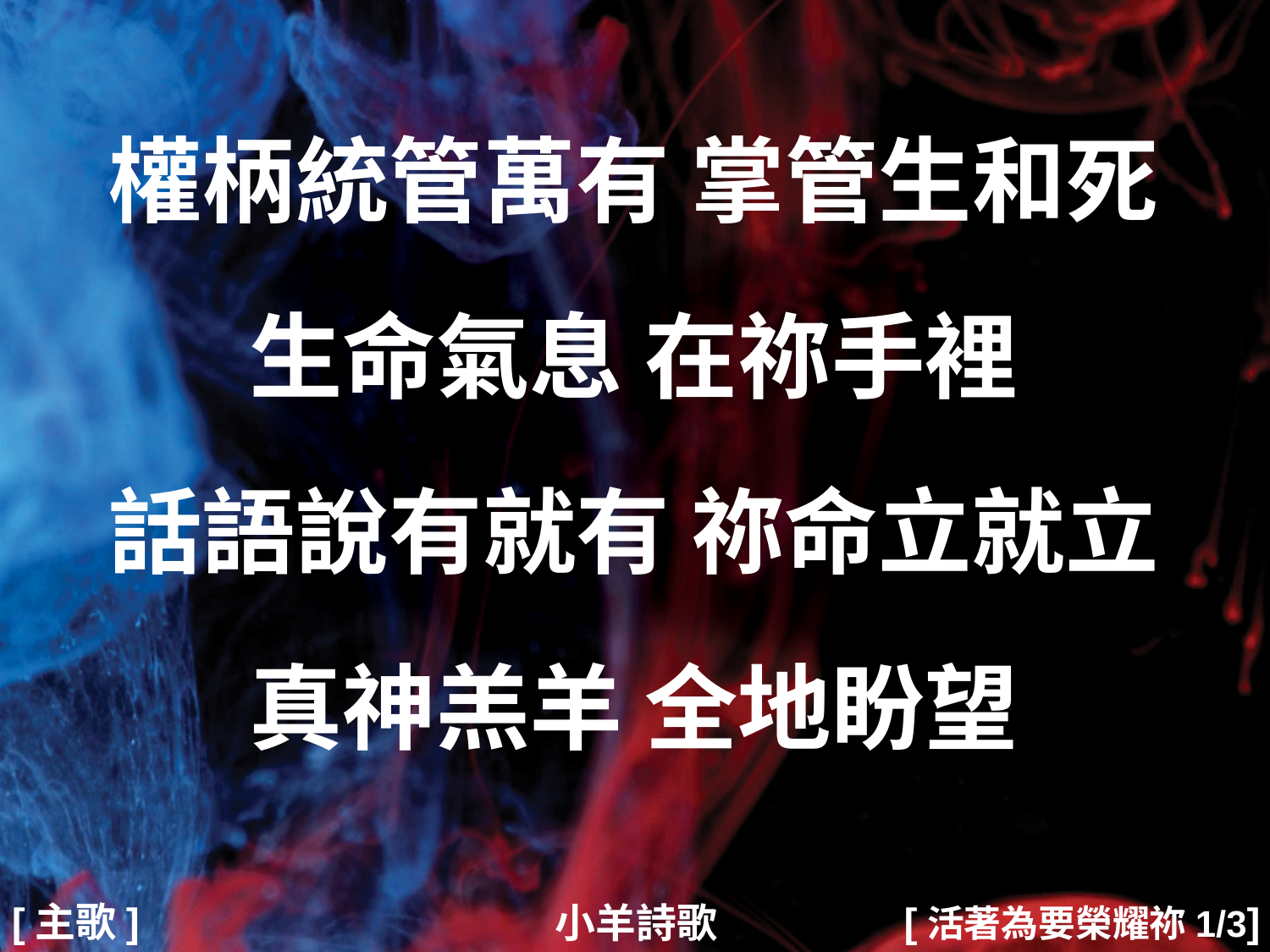

權柄統管萬有 掌管生和死

生命氣息 在祢手裡

話語說有就有 祢命立就立

真神羔羊 全地盼望

#

[主歌]
[活著為要榮耀祢1/3]
小羊詩歌